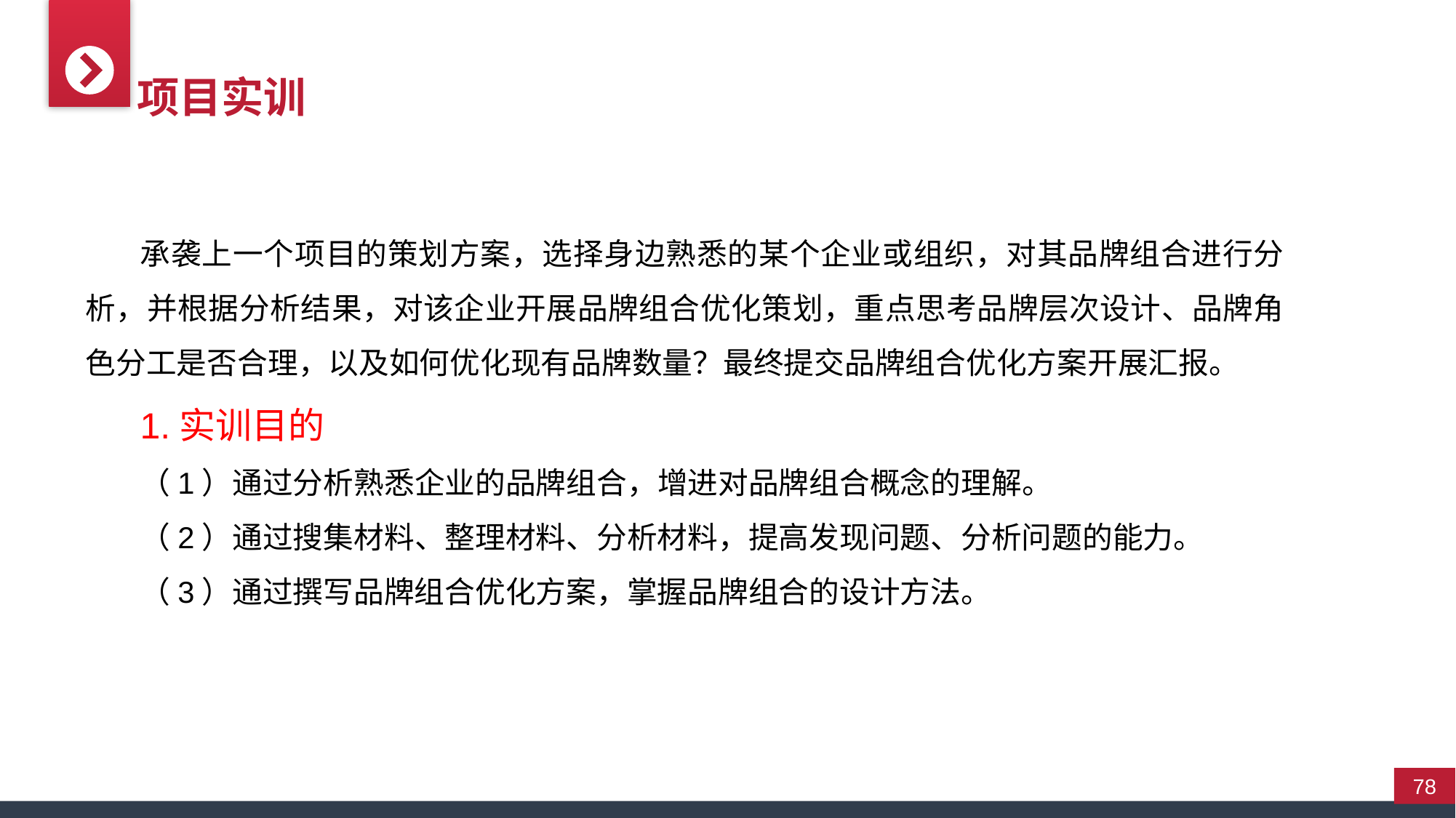

项目实训
承袭上一个项目的策划方案，选择身边熟悉的某个企业或组织，对其品牌组合进行分析，并根据分析结果，对该企业开展品牌组合优化策划，重点思考品牌层次设计、品牌角色分工是否合理，以及如何优化现有品牌数量？最终提交品牌组合优化方案开展汇报。
1.实训目的
（1）通过分析熟悉企业的品牌组合，增进对品牌组合概念的理解。
（2）通过搜集材料、整理材料、分析材料，提高发现问题、分析问题的能力。
（3）通过撰写品牌组合优化方案，掌握品牌组合的设计方法。